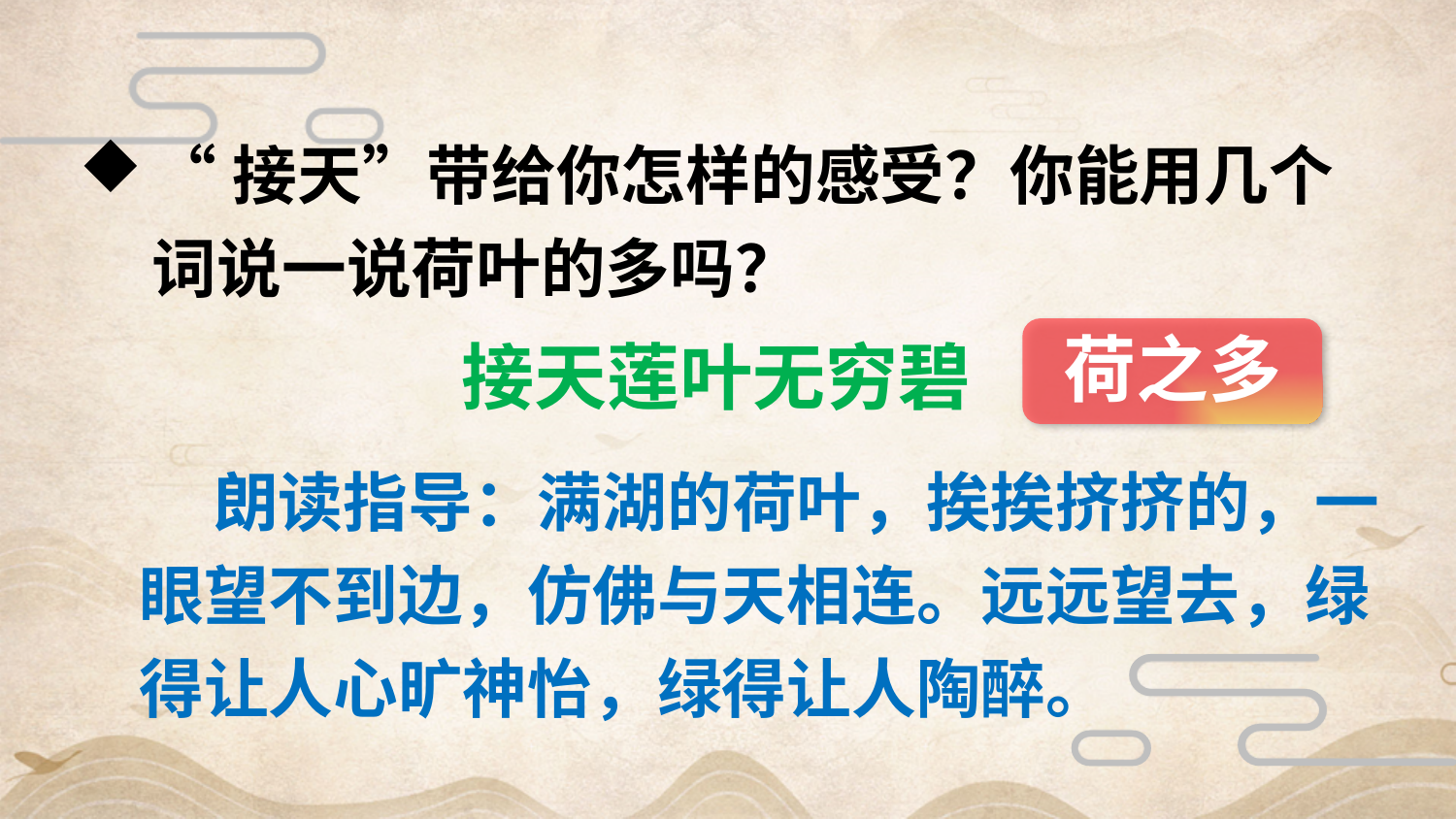

“接天”带给你怎样的感受？你能用几个词说一说荷叶的多吗？
荷之多
接天莲叶无穷碧
    朗读指导：满湖的荷叶，挨挨挤挤的，一眼望不到边，仿佛与天相连。远远望去，绿得让人心旷神怡，绿得让人陶醉。